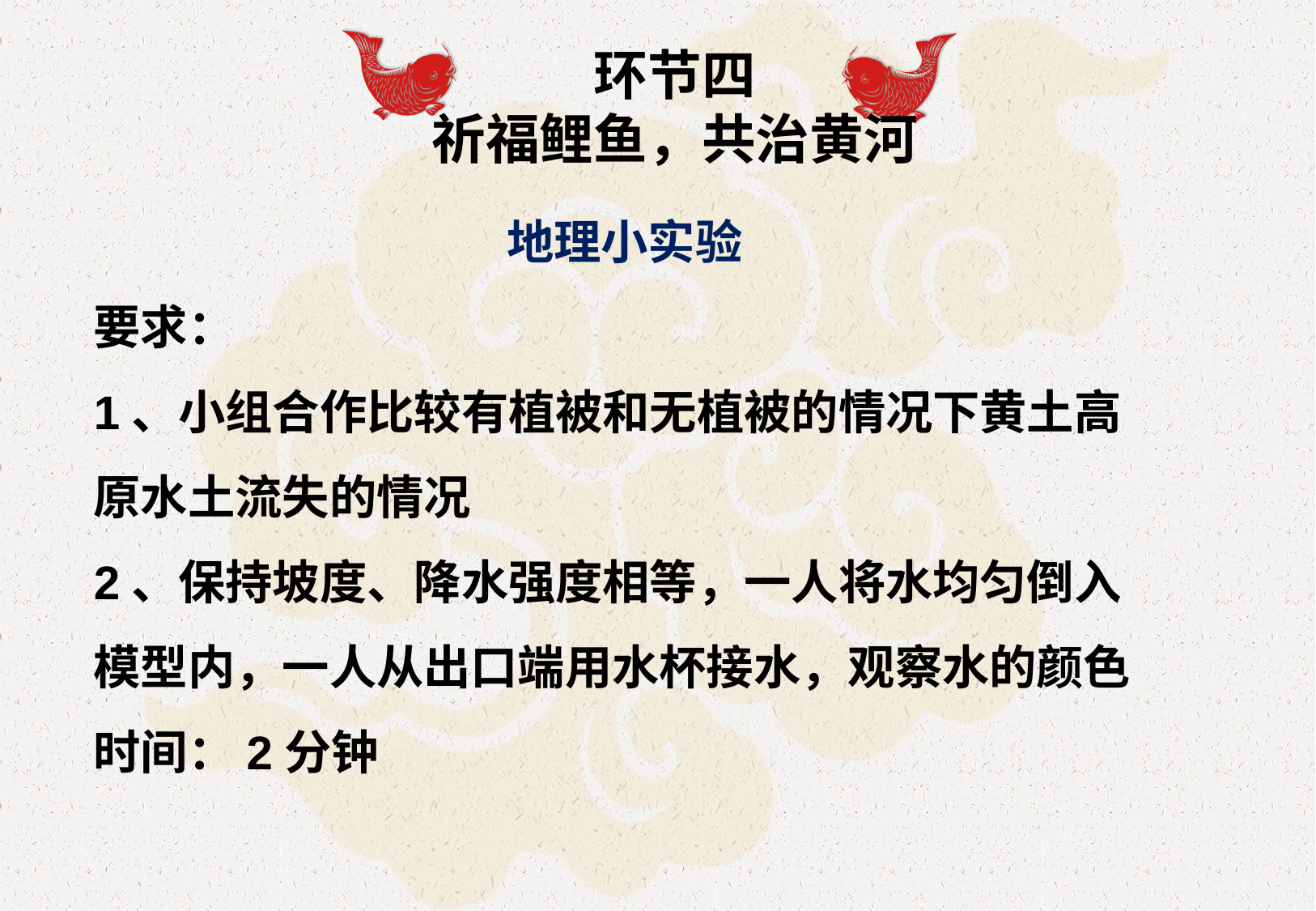

环节四
祈福鲤鱼，共治黄河
地理小实验
要求：
1、小组合作比较有植被和无植被的情况下黄土高原水土流失的情况
2、保持坡度、降水强度相等，一人将水均匀倒入模型内，一人从出口端用水杯接水，观察水的颜色
时间：2分钟